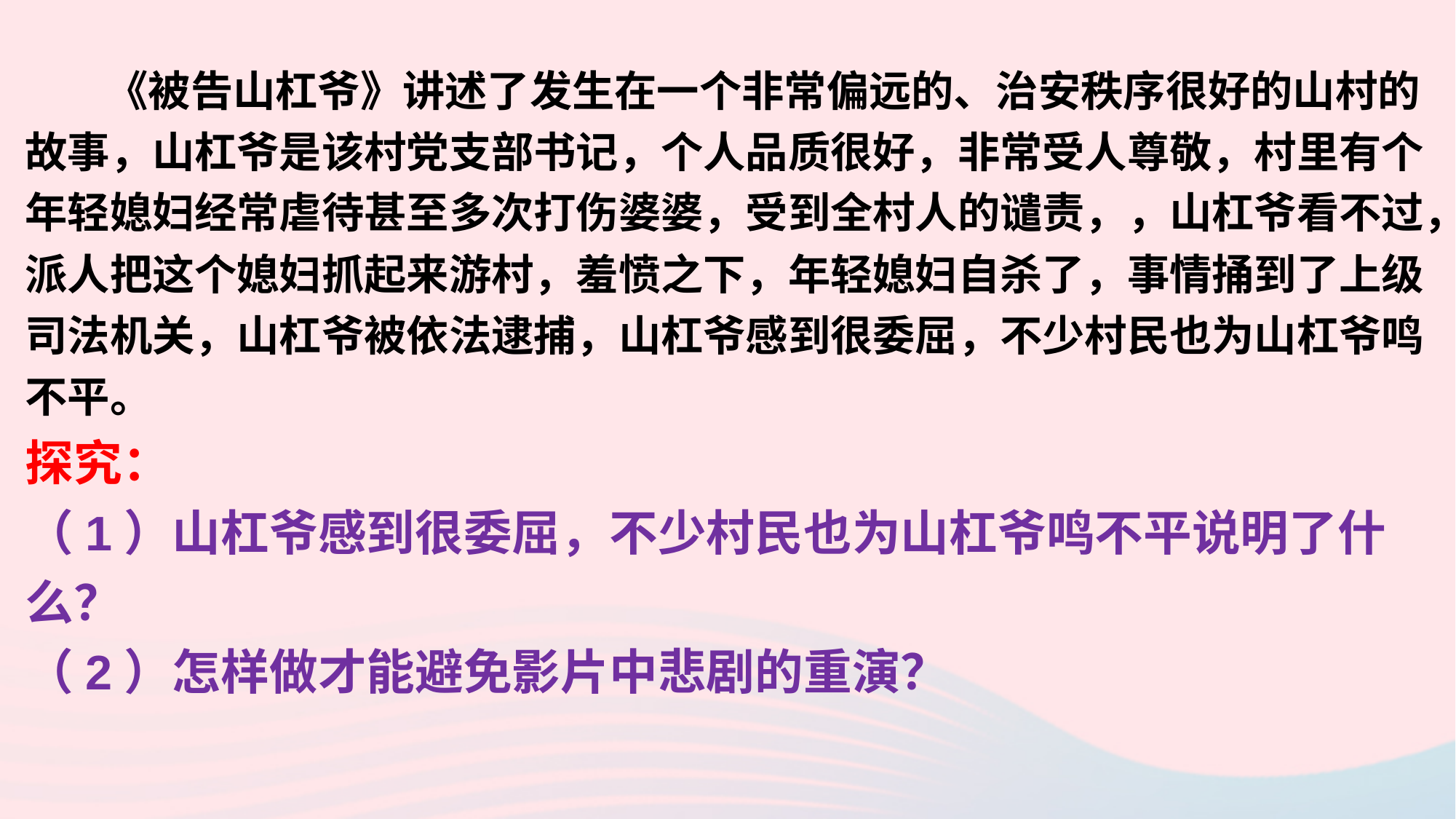

《被告山杠爷》讲述了发生在一个非常偏远的、治安秩序很好的山村的故事，山杠爷是该村党支部书记，个人品质很好，非常受人尊敬，村里有个年轻媳妇经常虐待甚至多次打伤婆婆，受到全村人的谴责，，山杠爷看不过，派人把这个媳妇抓起来游村，羞愤之下，年轻媳妇自杀了，事情捅到了上级司法机关，山杠爷被依法逮捕，山杠爷感到很委屈，不少村民也为山杠爷鸣不平。
探究：
（1）山杠爷感到很委屈，不少村民也为山杠爷鸣不平说明了什么？
（2）怎样做才能避免影片中悲剧的重演？